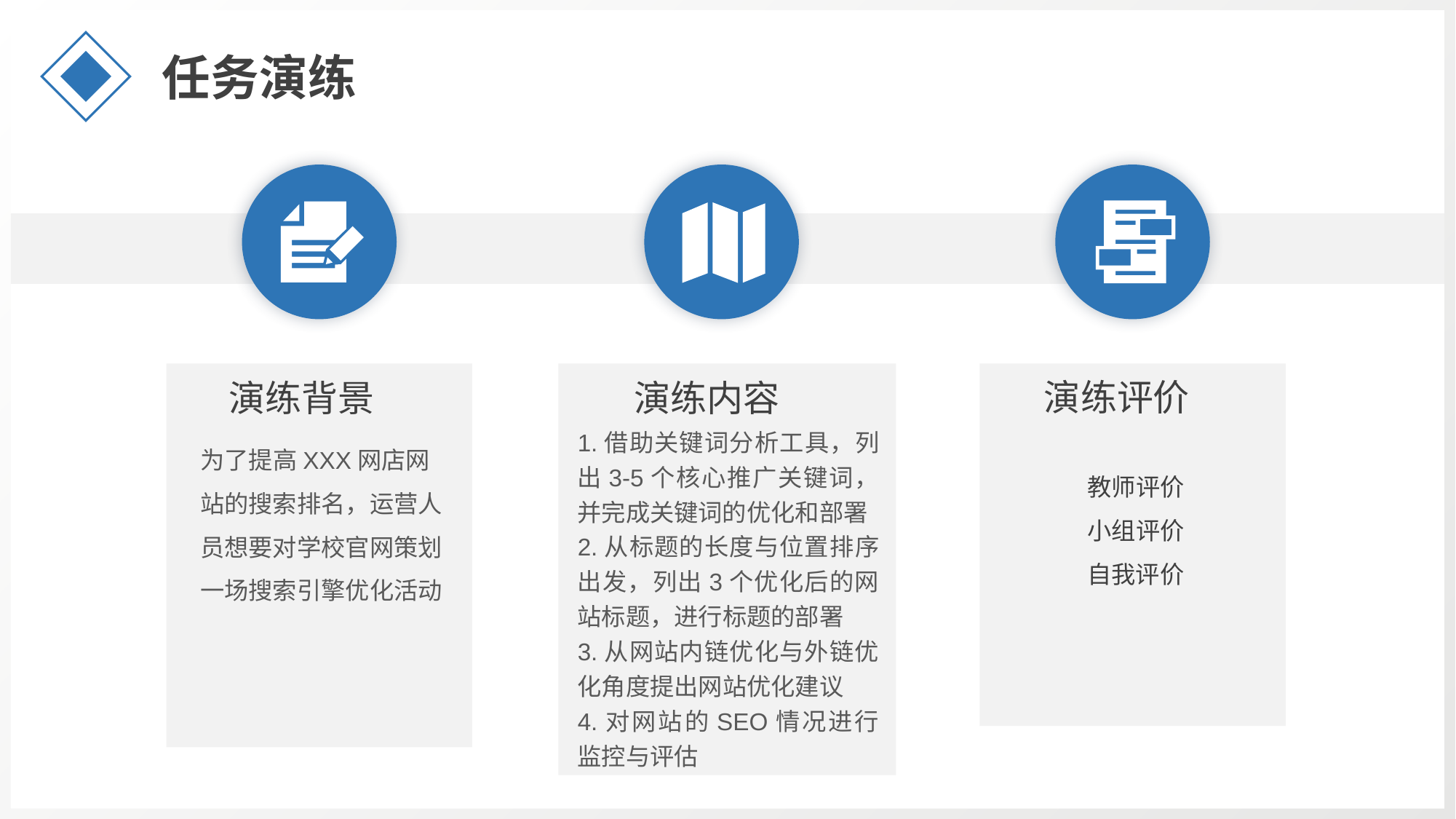

任务演练

演练评价
演练内容
演练背景
1.借助关键词分析工具，列出3-5个核心推广关键词，并完成关键词的优化和部署
2.从标题的长度与位置排序出发，列出3个优化后的网站标题，进行标题的部署
3.从网站内链优化与外链优化角度提出网站优化建议
4.对网站的SEO情况进行监控与评估
为了提高XXX网店网站的搜索排名，运营人员想要对学校官网策划一场搜索引擎优化活动
教师评价
小组评价
自我评价